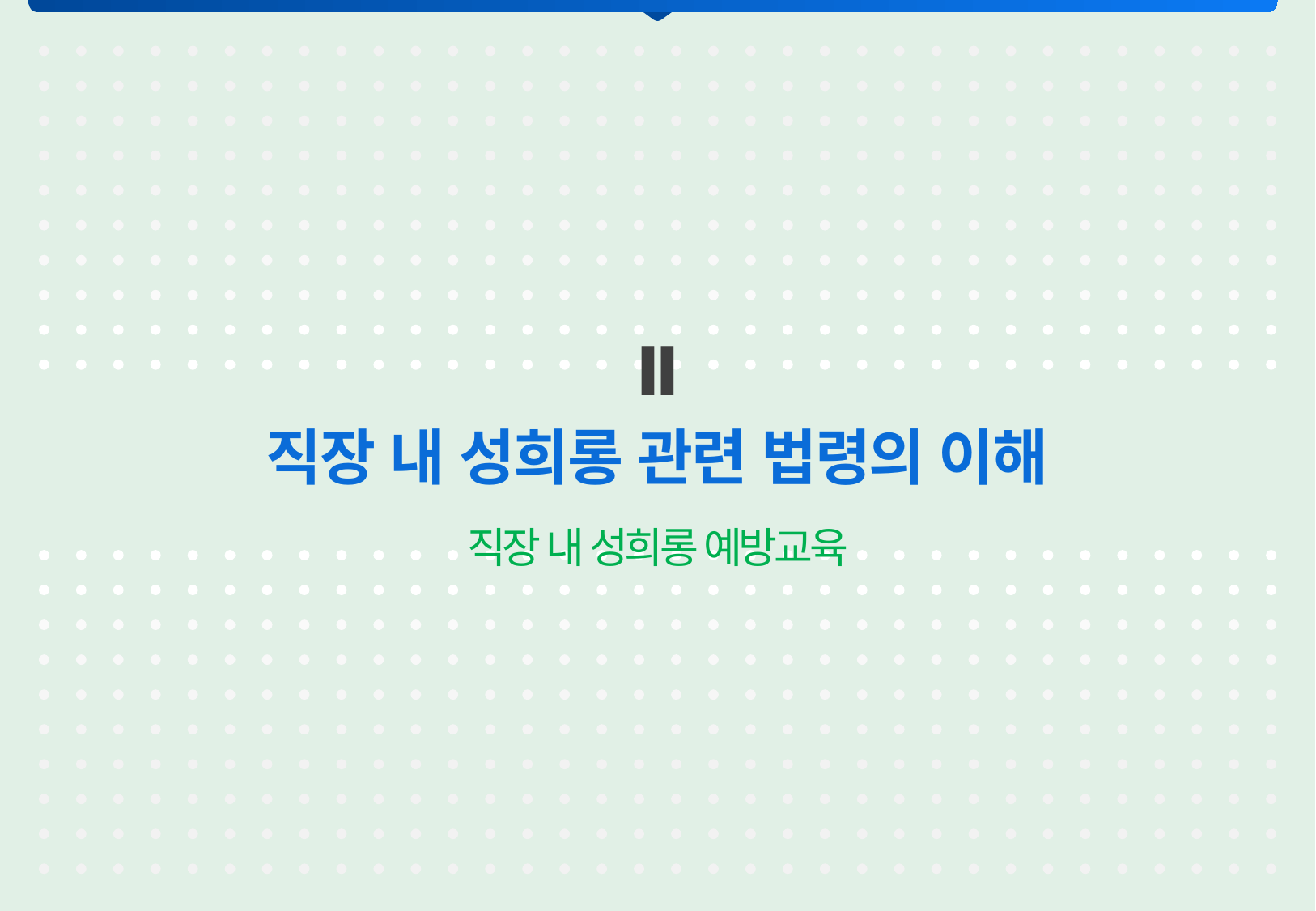

Ⅱ
직장 내 성희롱 관련 법령의 이해
직장 내 성희롱 예방교육